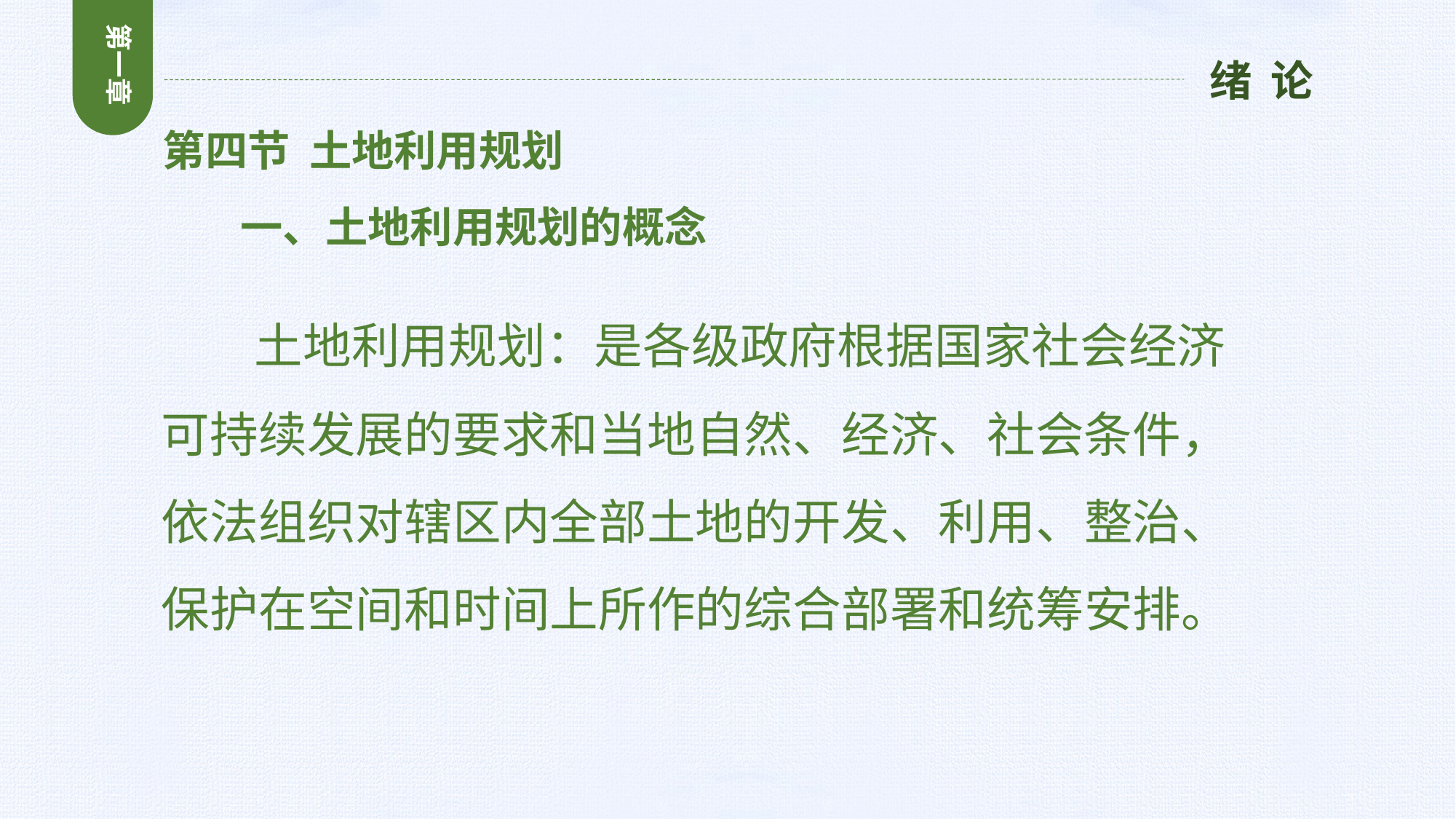

第一章
绪  论
第四节  土地利用规划
       一、土地利用规划的概念

       土地利用规划：是各级政府根据国家社会经济可持续发展的要求和当地自然、经济、社会条件，依法组织对辖区内全部土地的开发、利用、整治、保护在空间和时间上所作的综合部署和统筹安排。